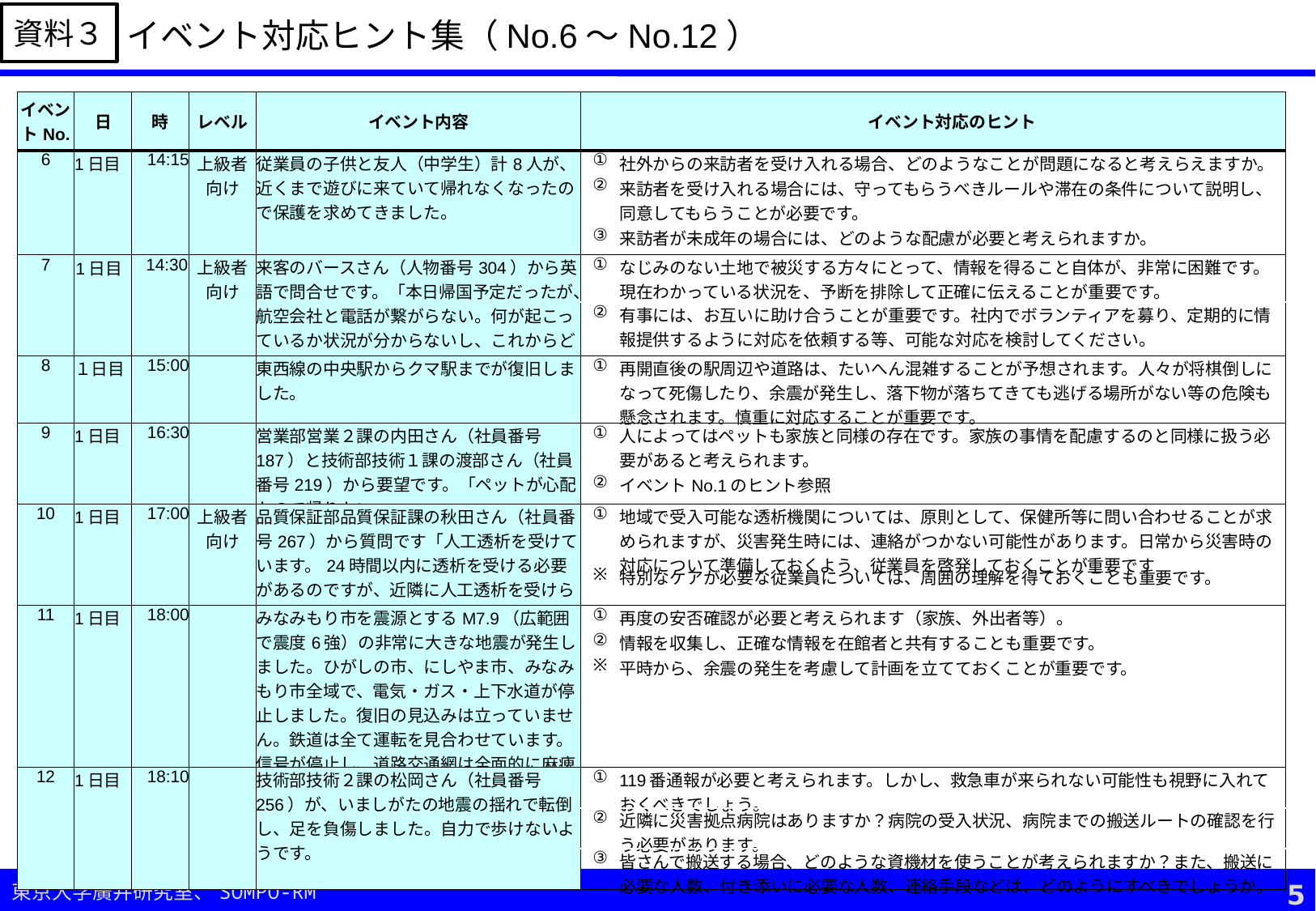

資料３
イベント対応ヒント集（No.6～No.12）
| イベントNo. | 日 | 時 | レベル | イベント内容 |  | イベント対応のヒント |
| --- | --- | --- | --- | --- | --- | --- |
| 6 | 1日目 | 14:15 | 上級者向け | 従業員の子供と友人（中学生）計8人が、近くまで遊びに来ていて帰れなくなったので保護を求めてきました。 | ① | 社外からの来訪者を受け入れる場合、どのようなことが問題になると考えらえますか。 |
|  |  |  |  |  | ② | 来訪者を受け入れる場合には、守ってもらうべきルールや滞在の条件について説明し、同意してもらうことが必要です。 |
|  |  |  |  |  | ③ | 来訪者が未成年の場合には、どのような配慮が必要と考えられますか。 |
| 7 | 1日目 | 14:30 | 上級者向け | 来客のバースさん（人物番号304）から英語で問合せです。「本日帰国予定だったが、航空会社と電話が繋がらない。何が起こっているか状況が分からないし、これからどうすればいいか？」 | ① | なじみのない土地で被災する方々にとって、情報を得ること自体が、非常に困難です。現在わかっている状況を、予断を排除して正確に伝えることが重要です。 |
|  |  |  |  |  | ② | 有事には、お互いに助け合うことが重要です。社内でボランティアを募り、定期的に情報提供するように対応を依頼する等、可能な対応を検討してください。 |
| 8 | １日目 | 15:00 |  | 東西線の中央駅からクマ駅までが復旧しました。 | ① | 再開直後の駅周辺や道路は、たいへん混雑することが予想されます。人々が将棋倒しになって死傷したり、余震が発生し、落下物が落ちてきても逃げる場所がない等の危険も懸念されます。慎重に対応することが重要です。 |
| 9 | 1日目 | 16:30 |  | 営業部営業２課の内田さん（社員番号187）と技術部技術１課の渡部さん（社員番号219）から要望です。「ペットが心配なので帰りたい」 | ① | 人によってはペットも家族と同様の存在です。家族の事情を配慮するのと同様に扱う必要があると考えられます。 |
|  |  |  |  |  | ② | イベントNo.1のヒント参照 |
| 10 | 1日目 | 17:00 | 上級者向け | 品質保証部品質保証課の秋田さん（社員番号267）から質問です「人工透析を受けています。24時間以内に透析を受ける必要があるのですが、近隣に人工透析を受けられる病院はありませんか」 | ① | 地域で受入可能な透析機関については、原則として、保健所等に問い合わせることが求められますが、災害発生時には、連絡がつかない可能性があります。日常から災害時の対応について準備しておくよう、従業員を啓発しておくことが重要です |
|  |  |  |  |  | ※ | 特別なケアが必要な従業員については、周囲の理解を得ておくことも重要です。 |
| 11 | 1日目 | 18:00 |  | みなみもり市を震源とするM7.9（広範囲で震度6強）の非常に大きな地震が発生しました。ひがしの市、にしやま市、みなみもり市全域で、電気・ガス・上下水道が停止しました。復旧の見込みは立っていません。鉄道は全て運転を見合わせています。信号が停止し、道路交通網は全面的に麻痺しています。 | ① | 再度の安否確認が必要と考えられます（家族、外出者等）。 |
|  |  |  |  |  | ② | 情報を収集し、正確な情報を在館者と共有することも重要です。 |
|  |  |  |  |  | ※ | 平時から、余震の発生を考慮して計画を立てておくことが重要です。 |
| 12 | 1日目 | 18:10 |  | 技術部技術２課の松岡さん（社員番号256）が、いましがたの地震の揺れで転倒し、足を負傷しました。自力で歩けないようです。 | ① | 119番通報が必要と考えられます。しかし、救急車が来られない可能性も視野に入れておくべきでしょう。 |
|  |  |  |  |  | ② | 近隣に災害拠点病院はありますか？病院の受入状況、病院までの搬送ルートの確認を行う必要があります。 |
|  |  |  |  |  | ③ | 皆さんで搬送する場合、どのような資機材を使うことが考えられますか？また、搬送に必要な人数、付き添いに必要な人数、連絡手段などは、どのようにすべきでしょうか。 |
5